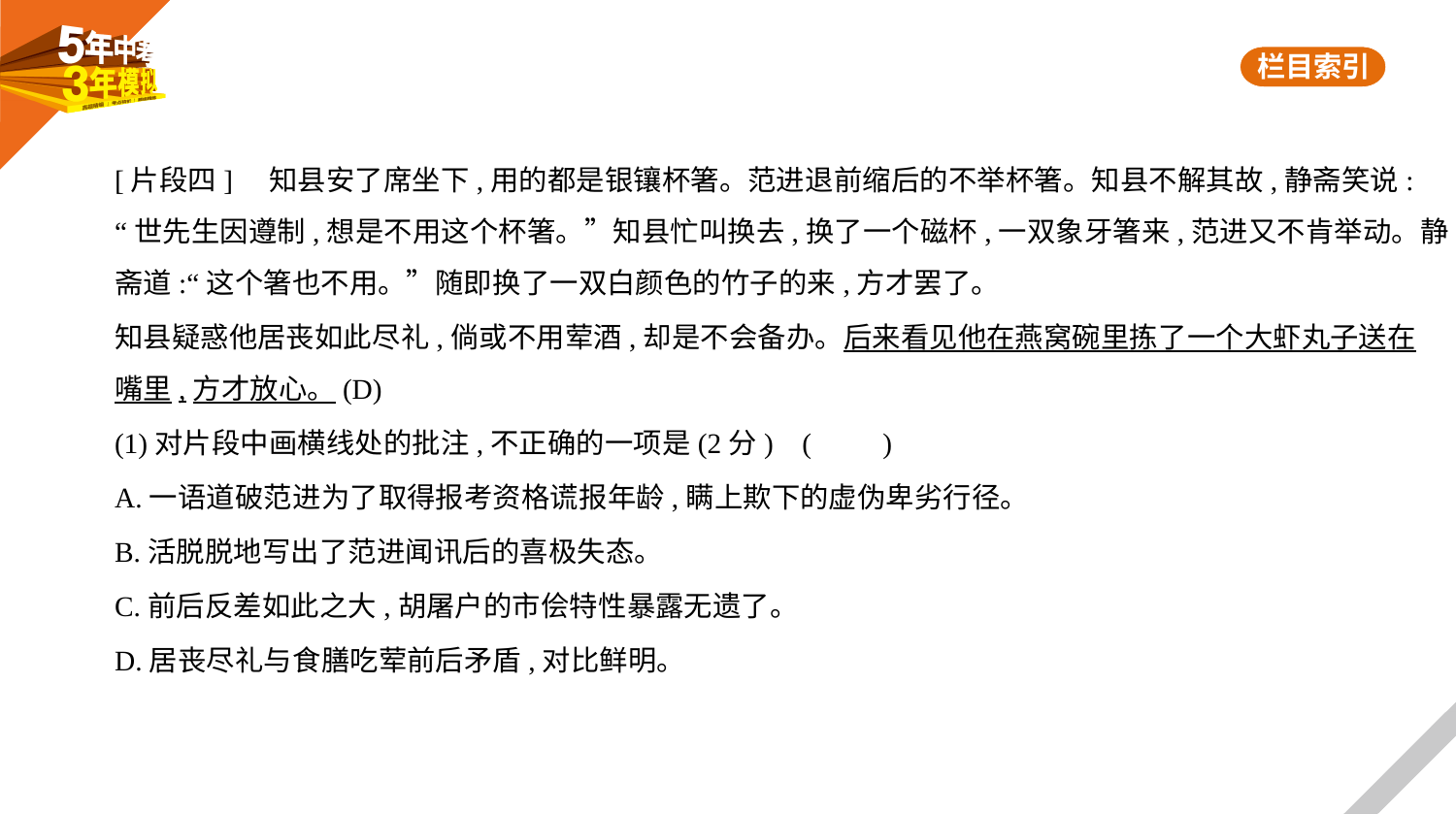

[片段四]    知县安了席坐下,用的都是银镶杯箸。范进退前缩后的不举杯箸。知县不解其故,静斋笑说:
“世先生因遵制,想是不用这个杯箸。”知县忙叫换去,换了一个磁杯,一双象牙箸来,范进又不肯举动。静
斋道:“这个箸也不用。”随即换了一双白颜色的竹子的来,方才罢了。
知县疑惑他居丧如此尽礼,倘或不用荤酒,却是不会备办。后来看见他在燕窝碗里拣了一个大虾丸子送在
嘴里,方才放心。(D)
(1)对片段中画横线处的批注,不正确的一项是(2分) (　　)
A.一语道破范进为了取得报考资格谎报年龄,瞒上欺下的虚伪卑劣行径。
B.活脱脱地写出了范进闻讯后的喜极失态。
C.前后反差如此之大,胡屠户的市侩特性暴露无遗了。
D.居丧尽礼与食膳吃荤前后矛盾,对比鲜明。